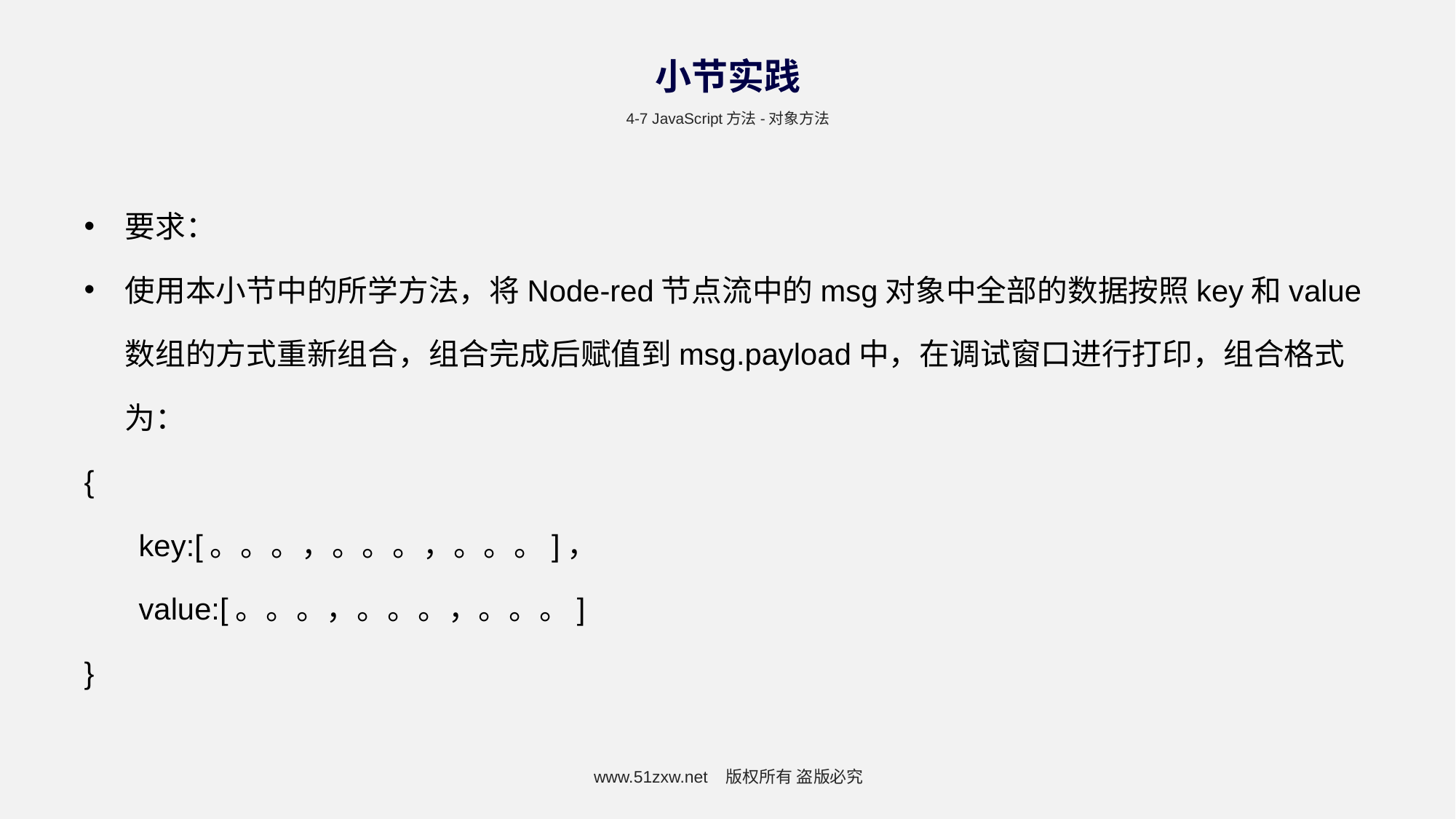

小节实践
4-7 JavaScript方法-对象方法
要求：
使用本小节中的所学方法，将Node-red节点流中的msg对象中全部的数据按照key和value数组的方式重新组合，组合完成后赋值到msg.payload中，在调试窗口进行打印，组合格式为：
{
key:[。。。，。。。，。。。]，
value:[。。。，。。。，。。。]
}
www.51zxw.net   版权所有 盗版必究